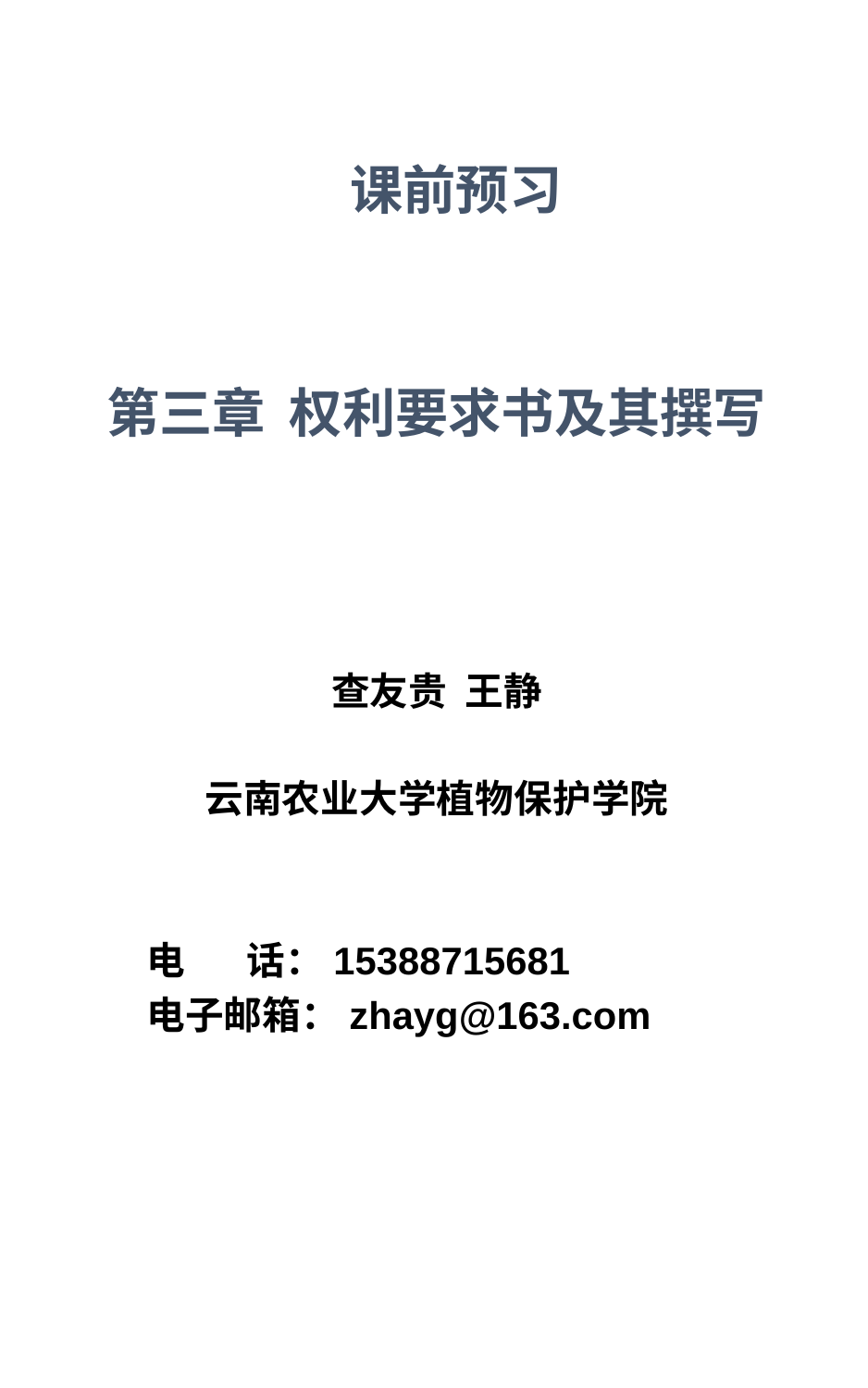

课前预习
第三章  权利要求书及其撰写
查友贵  王静

云南农业大学植物保护学院

电       话：15388715681
电子邮箱：zhayg@163.com